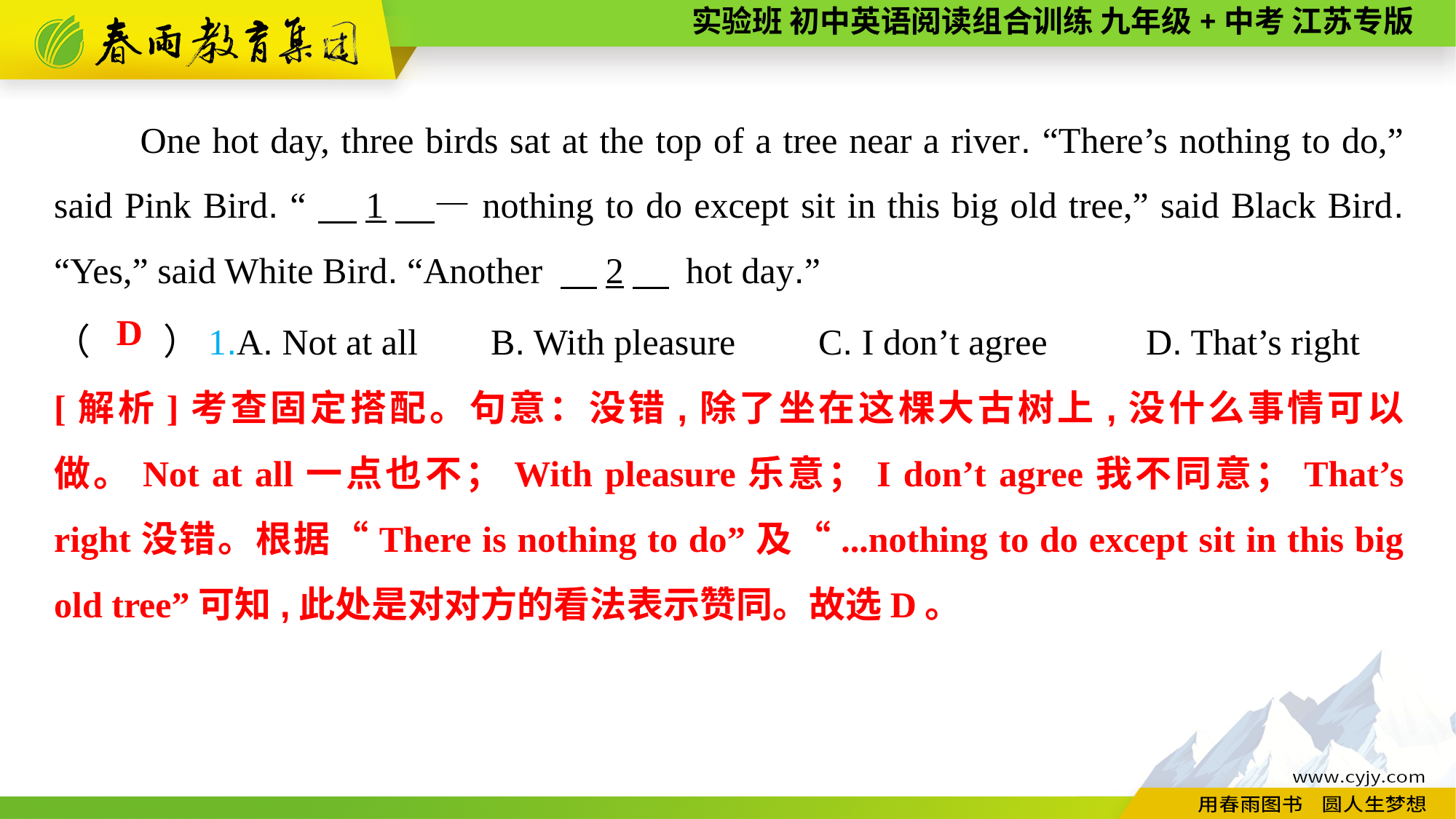

One hot day, three birds sat at the top of a tree near a river. “There’s nothing to do,” said Pink Bird. “　1　—nothing to do except sit in this big old tree,” said Black Bird. “Yes,” said White Bird. “Another 　2　 hot day.”
（　　）1.A. Not at all	B. With pleasure	C. I don’t agree	D. That’s right
D
[解析]考查固定搭配。句意：没错,除了坐在这棵大古树上,没什么事情可以做。Not at all一点也不；With pleasure乐意；I don’t agree我不同意；That’s right没错。根据“There is nothing to do”及“...nothing to do except sit in this big old tree”可知,此处是对对方的看法表示赞同。故选D。